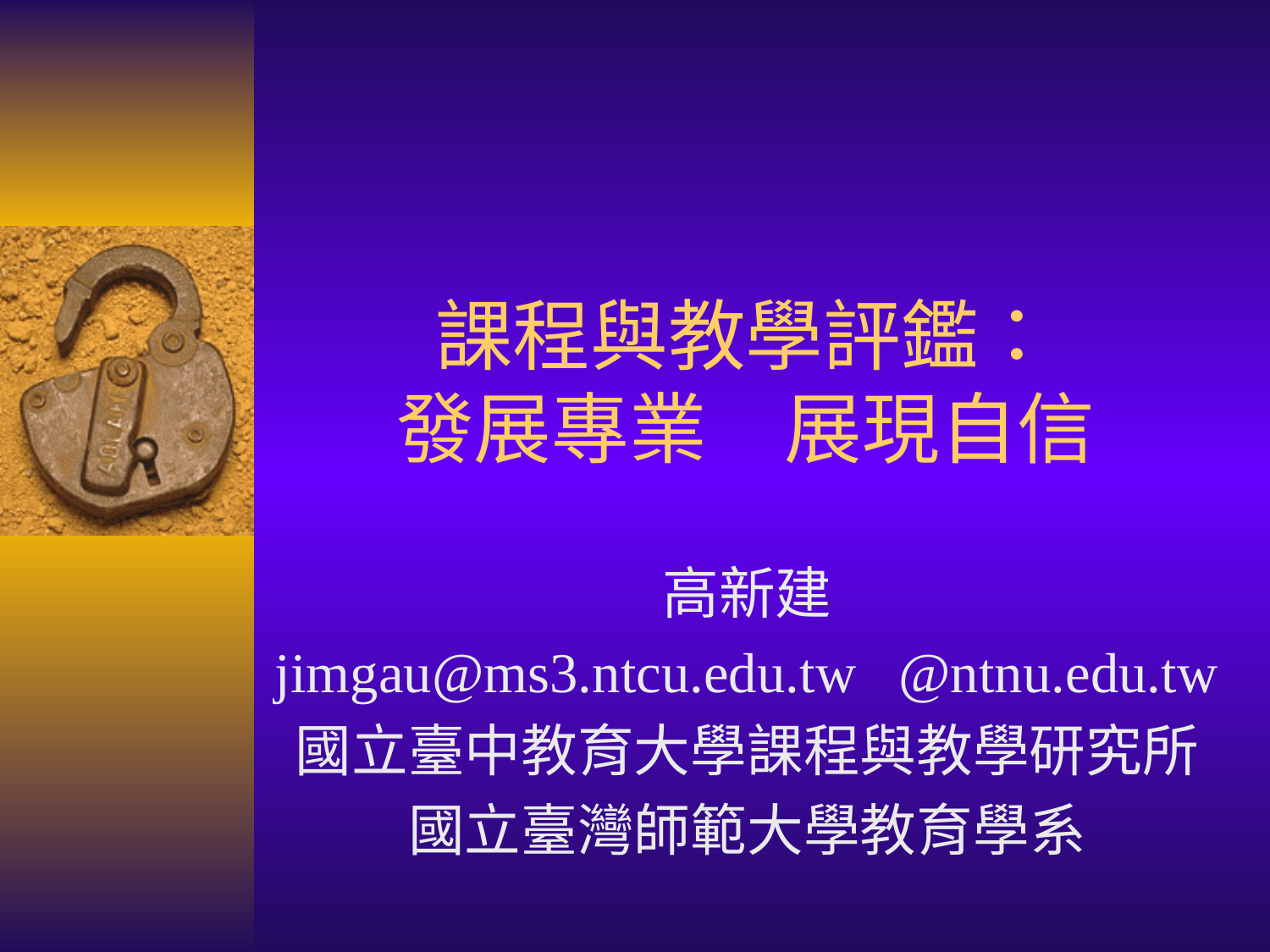

# 課程與教學評鑑： 發展專業　展現自信
高新建
jimgau@ms3.ntcu.edu.tw   @ntnu.edu.tw
國立臺中教育大學課程與教學研究所
國立臺灣師範大學教育學系